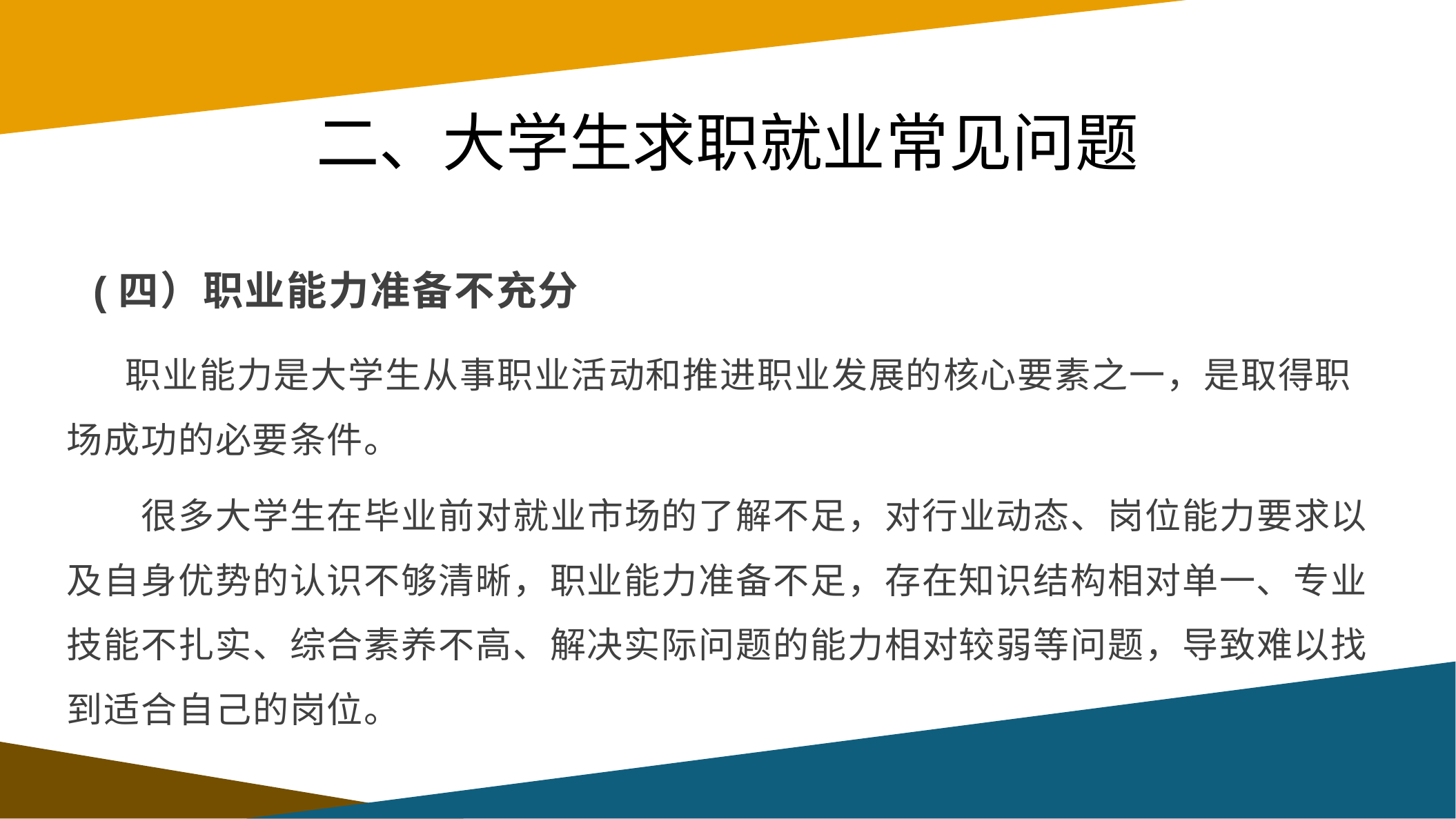

二、大学生求职就业常见问题
 (四）职业能力准备不充分
      职业能力是大学生从事职业活动和推进职业发展的核心要素之一，是取得职场成功的必要条件。
       很多大学生在毕业前对就业市场的了解不足，对行业动态、岗位能力要求以及自身优势的认识不够清晰，职业能力准备不足，存在知识结构相对单一、专业技能不扎实、综合素养不高、解决实际问题的能力相对较弱等问题，导致难以找到适合自己的岗位。